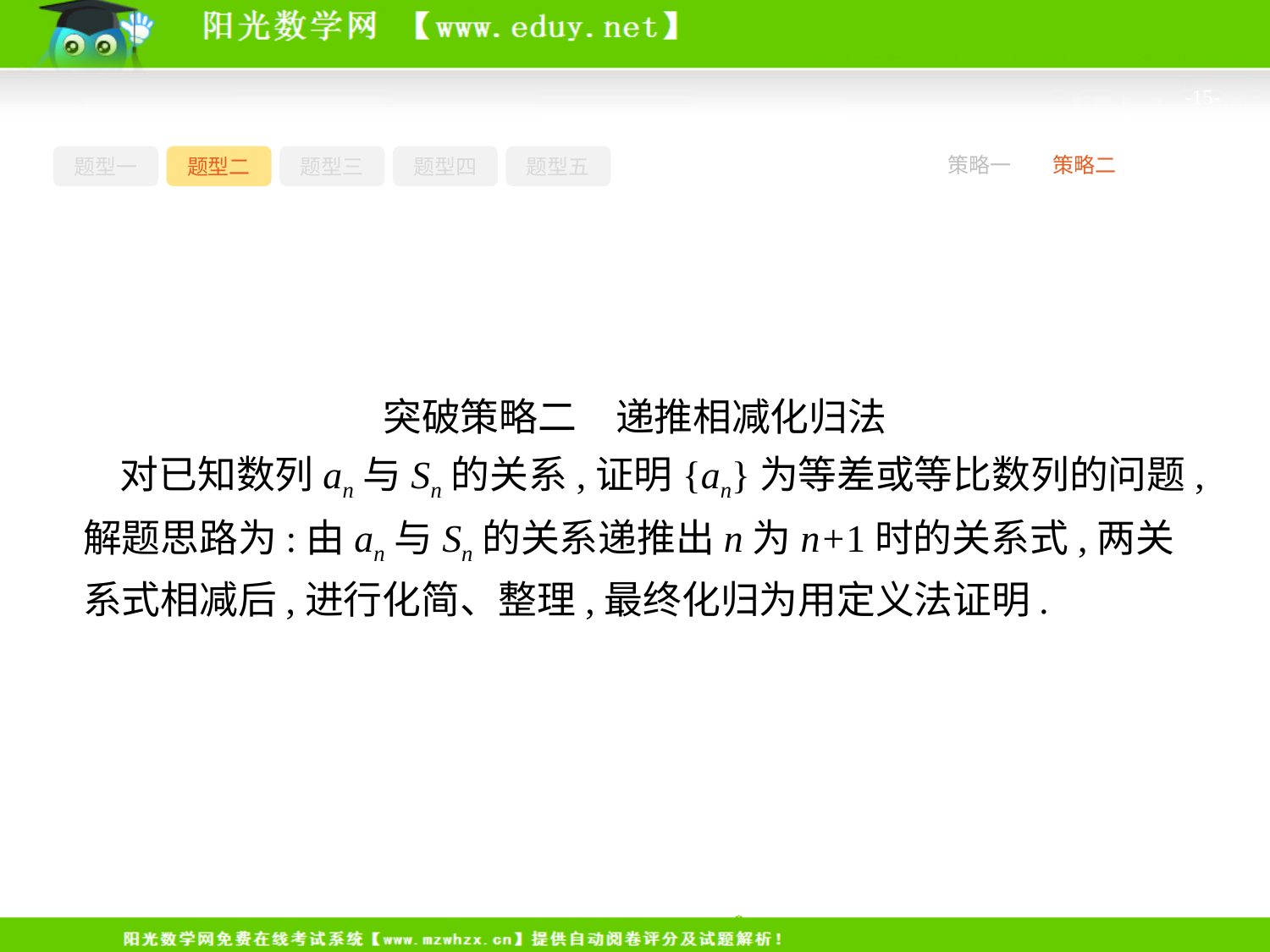

-15-
题型一
题型二
题型三
题型四
题型五
策略一
策略二
突破策略二　递推相减化归法
对已知数列an与Sn的关系,证明{an}为等差或等比数列的问题,解题思路为:由an与Sn的关系递推出n为n+1时的关系式,两关系式相减后,进行化简、整理,最终化归为用定义法证明.